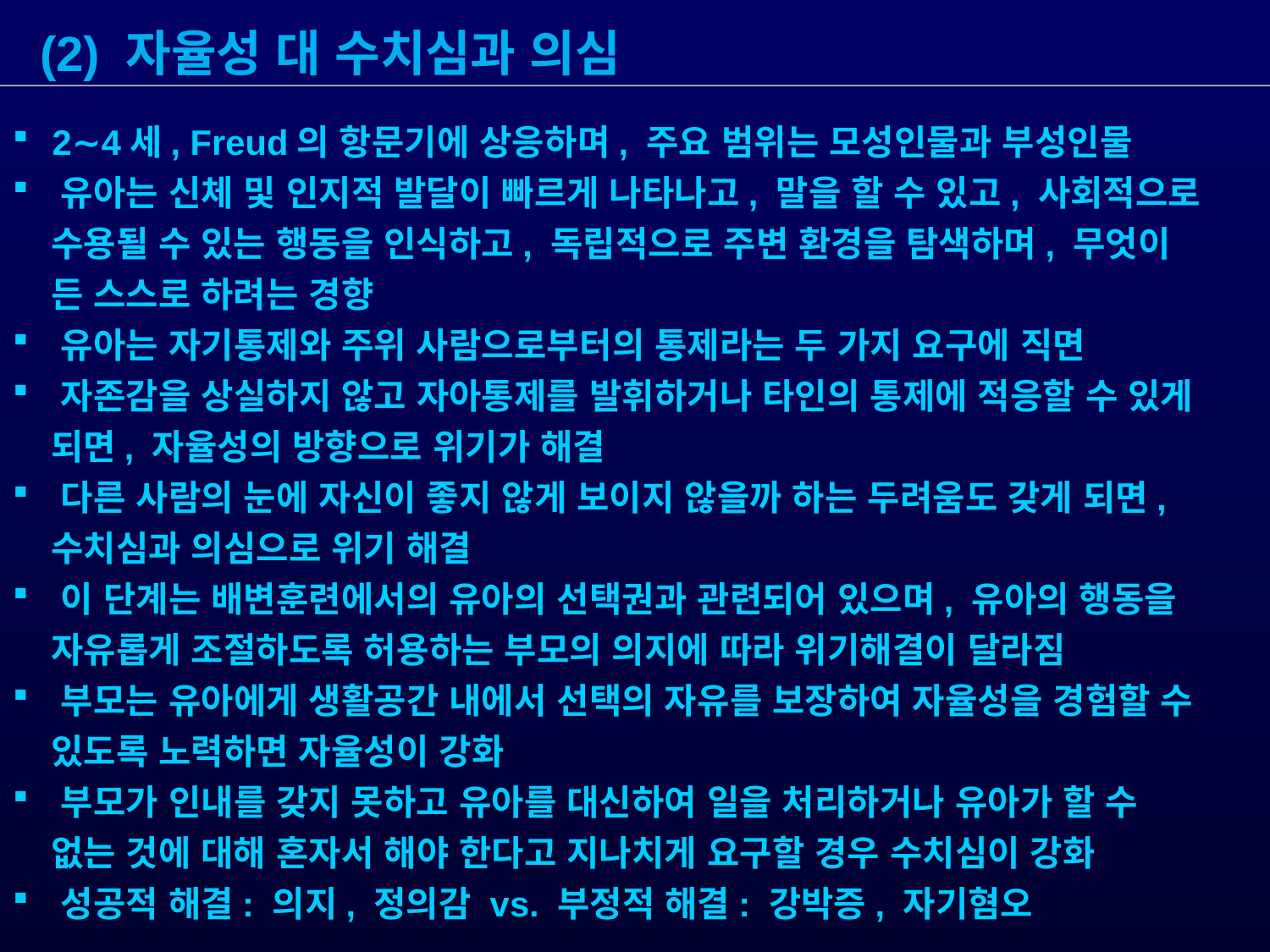

(2) 자율성 대 수치심과 의심

 2∼4세, Freud의 항문기에 상응하며, 주요 범위는 모성인물과 부성인물
 유아는 신체 및 인지적 발달이 빠르게 나타나고, 말을 할 수 있고, 사회적으로
   수용될 수 있는 행동을 인식하고, 독립적으로 주변 환경을 탐색하며, 무엇이
   든 스스로 하려는 경향
 유아는 자기통제와 주위 사람으로부터의 통제라는 두 가지 요구에 직면
 자존감을 상실하지 않고 자아통제를 발휘하거나 타인의 통제에 적응할 수 있게
   되면, 자율성의 방향으로 위기가 해결
 다른 사람의 눈에 자신이 좋지 않게 보이지 않을까 하는 두려움도 갖게 되면,
   수치심과 의심으로 위기 해결
 이 단계는 배변훈련에서의 유아의 선택권과 관련되어 있으며, 유아의 행동을
   자유롭게 조절하도록 허용하는 부모의 의지에 따라 위기해결이 달라짐
 부모는 유아에게 생활공간 내에서 선택의 자유를 보장하여 자율성을 경험할 수
   있도록 노력하면 자율성이 강화
 부모가 인내를 갖지 못하고 유아를 대신하여 일을 처리하거나 유아가 할 수
   없는 것에 대해 혼자서 해야 한다고 지나치게 요구할 경우 수치심이 강화
 성공적 해결: 의지, 정의감 vs. 부정적 해결: 강박증, 자기혐오